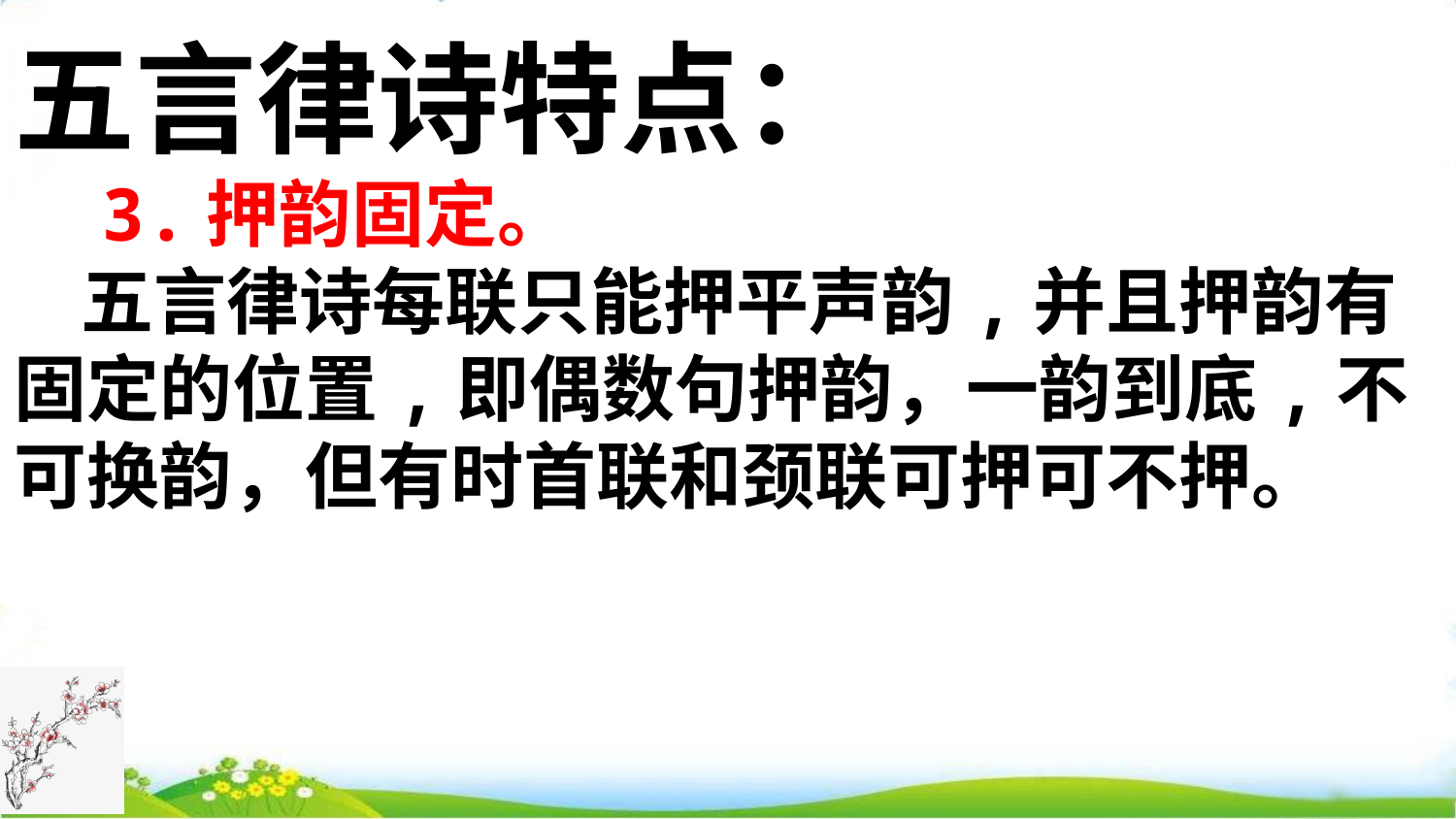

五言律诗特点：
  3.押韵固定。
   五言律诗每联只能押平声韵,并且押韵有固定的位置,即偶数句押韵，一韵到底,不可换韵，但有时首联和颈联可押可不押。